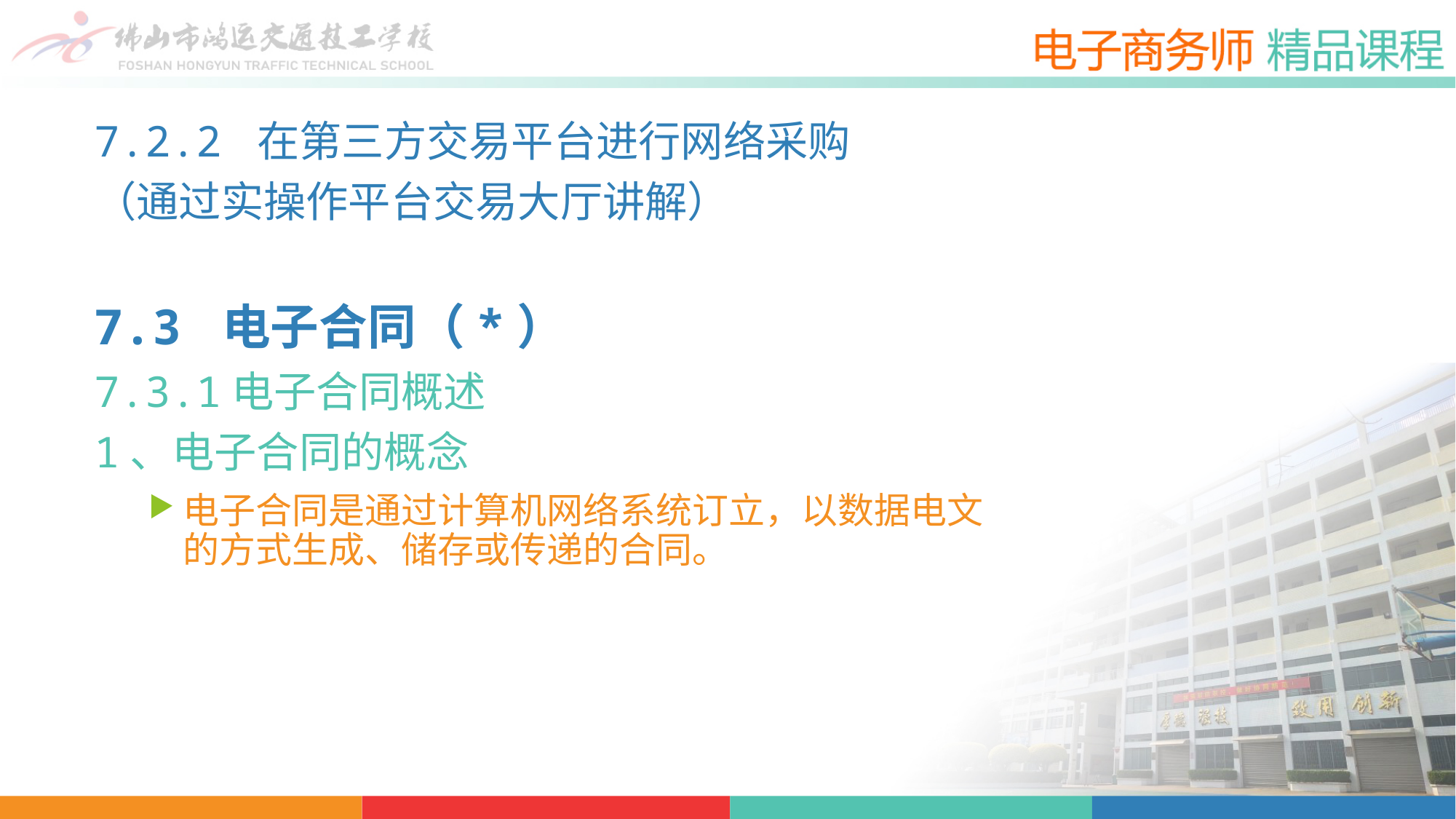

7.2.2 在第三方交易平台进行网络采购
（通过实操作平台交易大厅讲解）

7.3 电子合同（*）
7.3.1电子合同概述
1、电子合同的概念
电子合同是通过计算机网络系统订立，以数据电文的方式生成、储存或传递的合同。